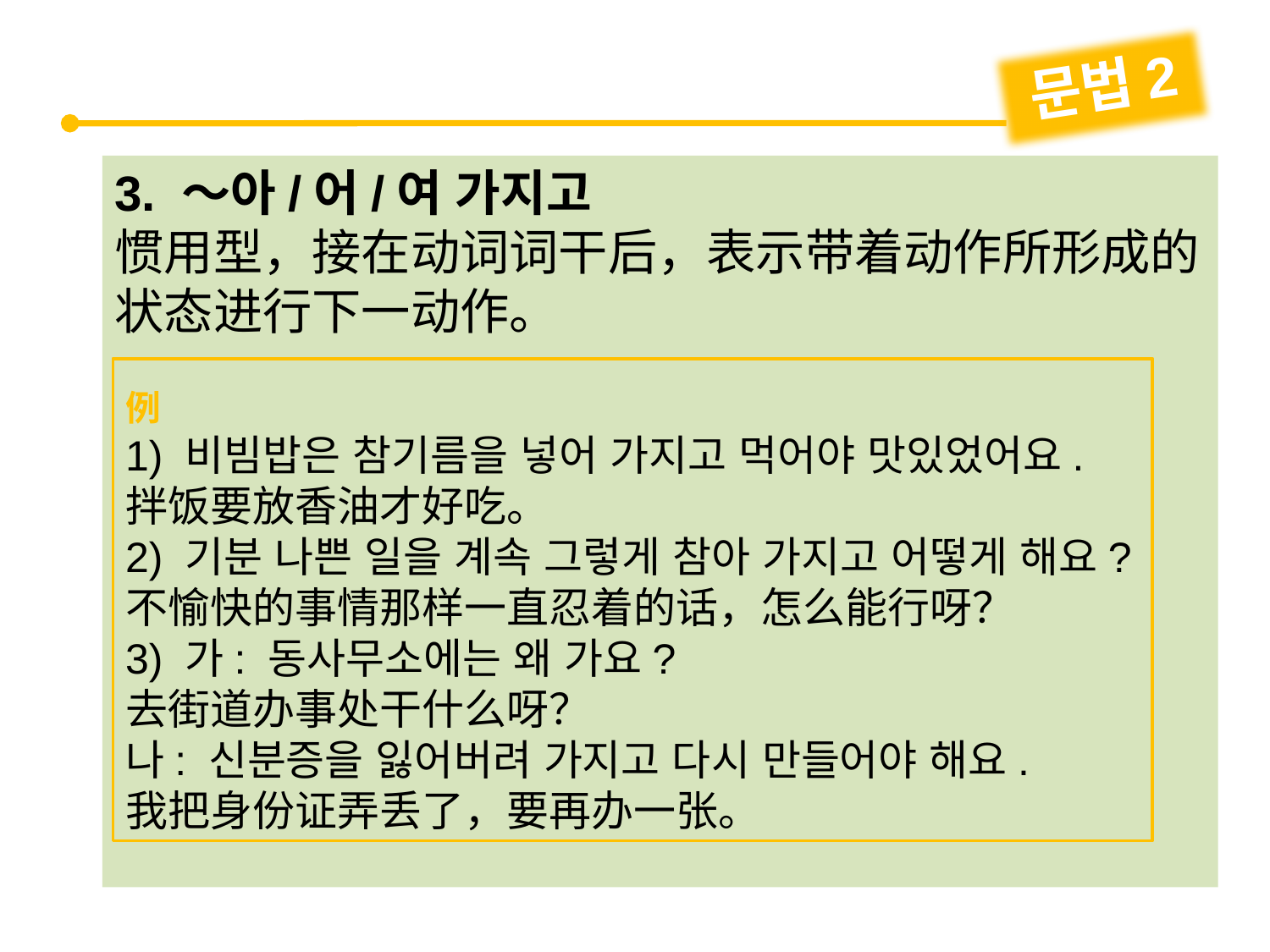

문법2
3. ～아/어/여 가지고
惯用型，接在动词词干后，表示带着动作所形成的状态进行下一动作。

例
1) 비빔밥은 참기름을 넣어 가지고 먹어야 맛있었어요.
拌饭要放香油才好吃。
2) 기분 나쁜 일을 계속 그렇게 참아 가지고 어떻게 해요?
不愉快的事情那样一直忍着的话，怎么能行呀？
3) 가: 동사무소에는 왜 가요?
去街道办事处干什么呀？
나: 신분증을 잃어버려 가지고 다시 만들어야 해요.
我把身份证弄丢了，要再办一张。